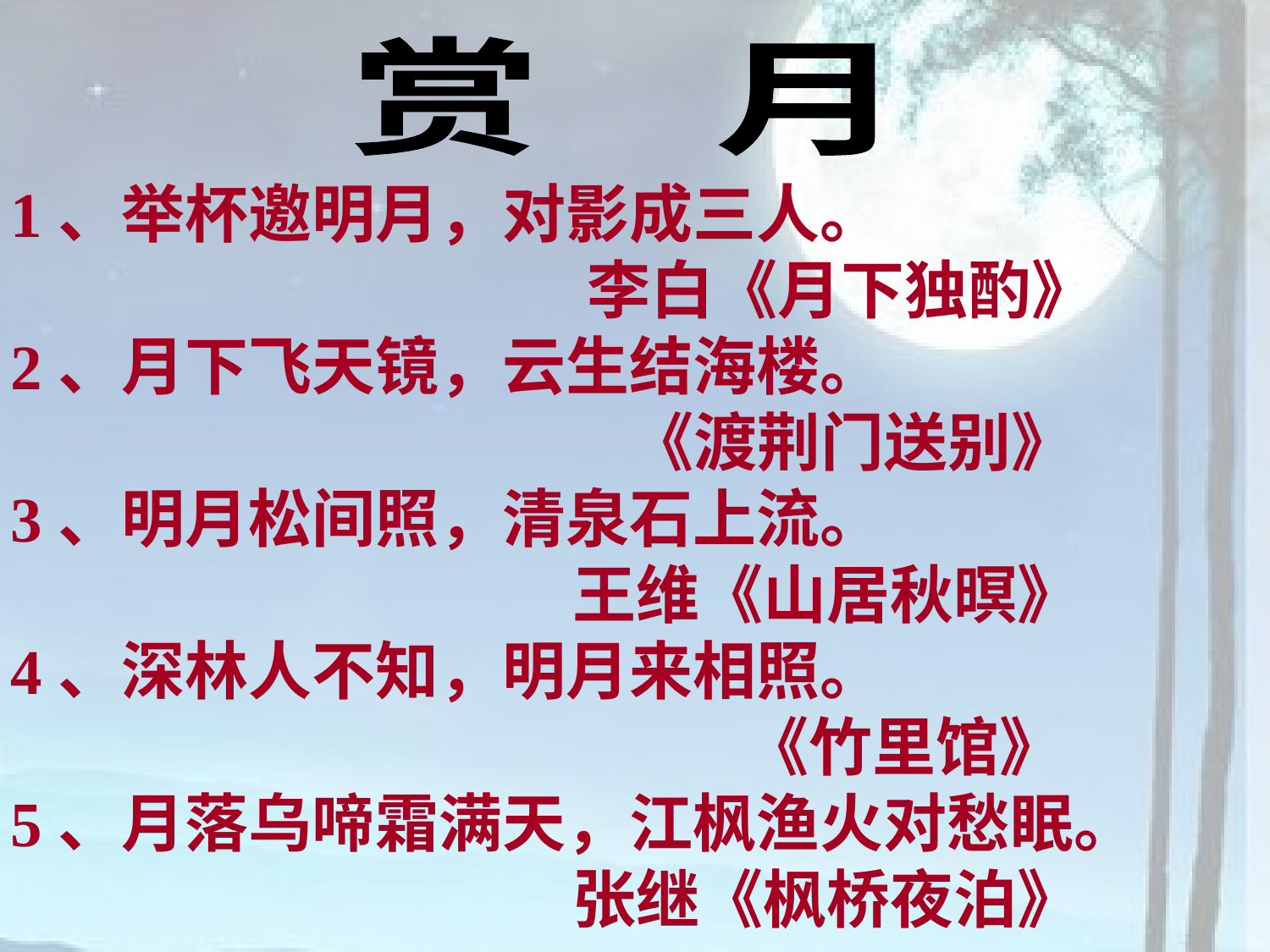

赏    月
1、举杯邀明月，对影成三人。
                                       李白《月下独酌》
2、月下飞天镜，云生结海楼。
                                          《渡荆门送别》
3、明月松间照，清泉石上流。
                                      王维《山居秋暝》
4、深林人不知，明月来相照。
                                                  《竹里馆》
5、月落乌啼霜满天，江枫渔火对愁眠。
                                      张继《枫桥夜泊》